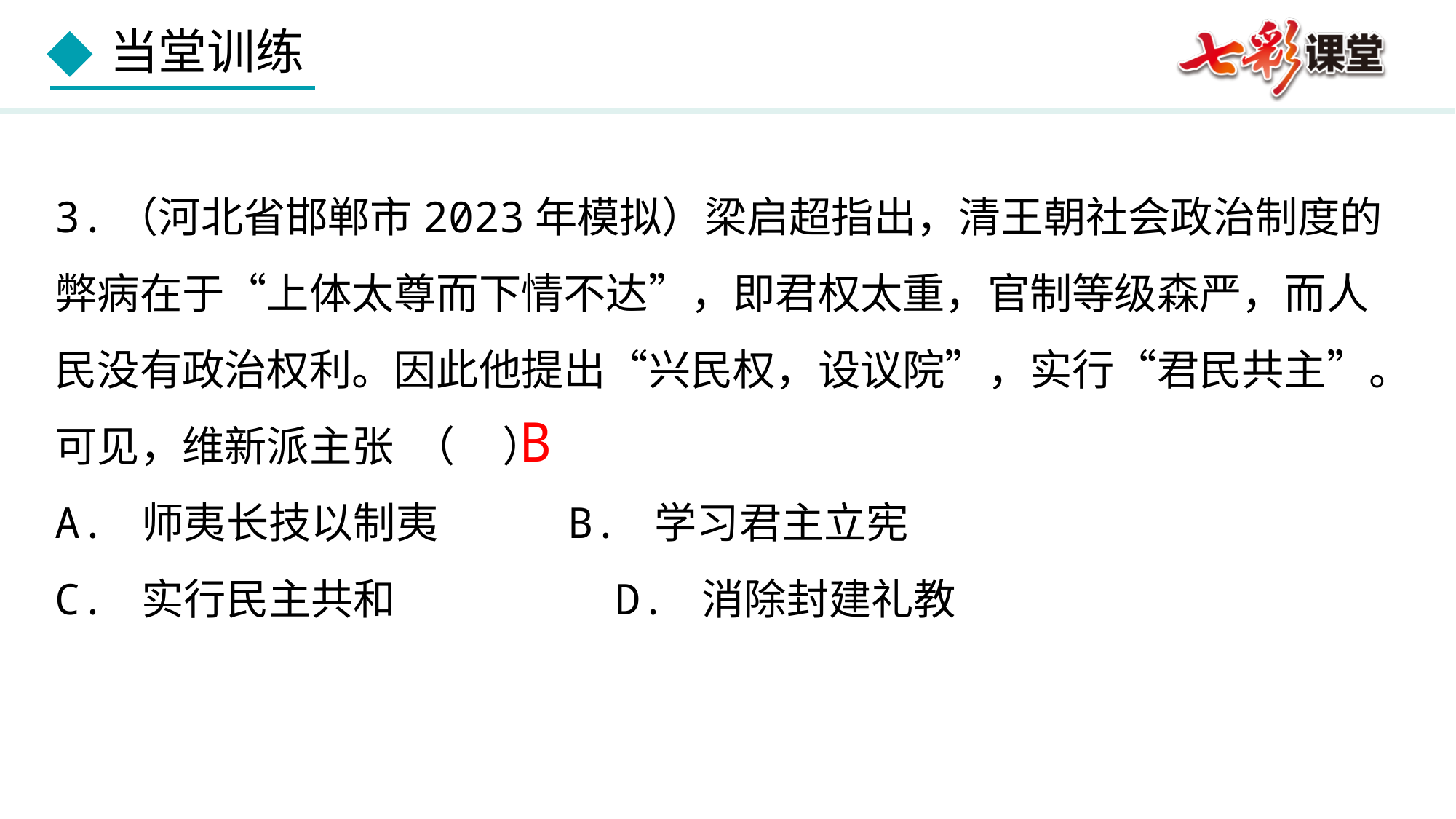

3.（河北省邯郸市2023年模拟）梁启超指出，清王朝社会政治制度的弊病在于“上体太尊而下情不达”，即君权太重，官制等级森严，而人民没有政治权利。因此他提出“兴民权，设议院”，实行“君民共主”。可见，维新派主张  （     ）
A. 师夷长技以制夷	       B. 学习君主立宪
C. 实行民主共和	            D. 消除封建礼教
B